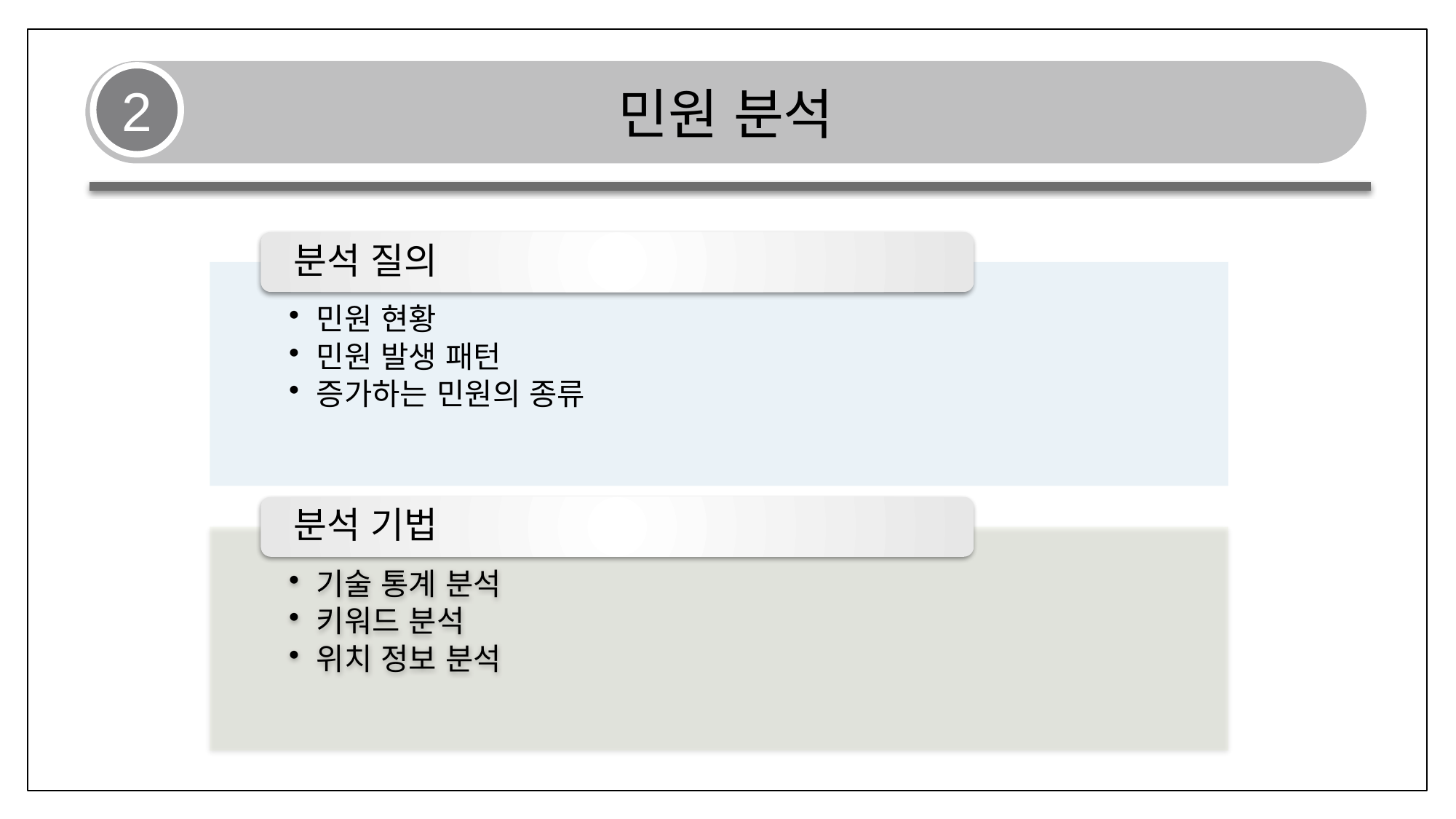

민원 분석
2
민원 현황
민원 발생 패턴
증가하는 민원의 종류
분석 질의
기술 통계 분석
키워드 분석
위치 정보 분석
분석 기법